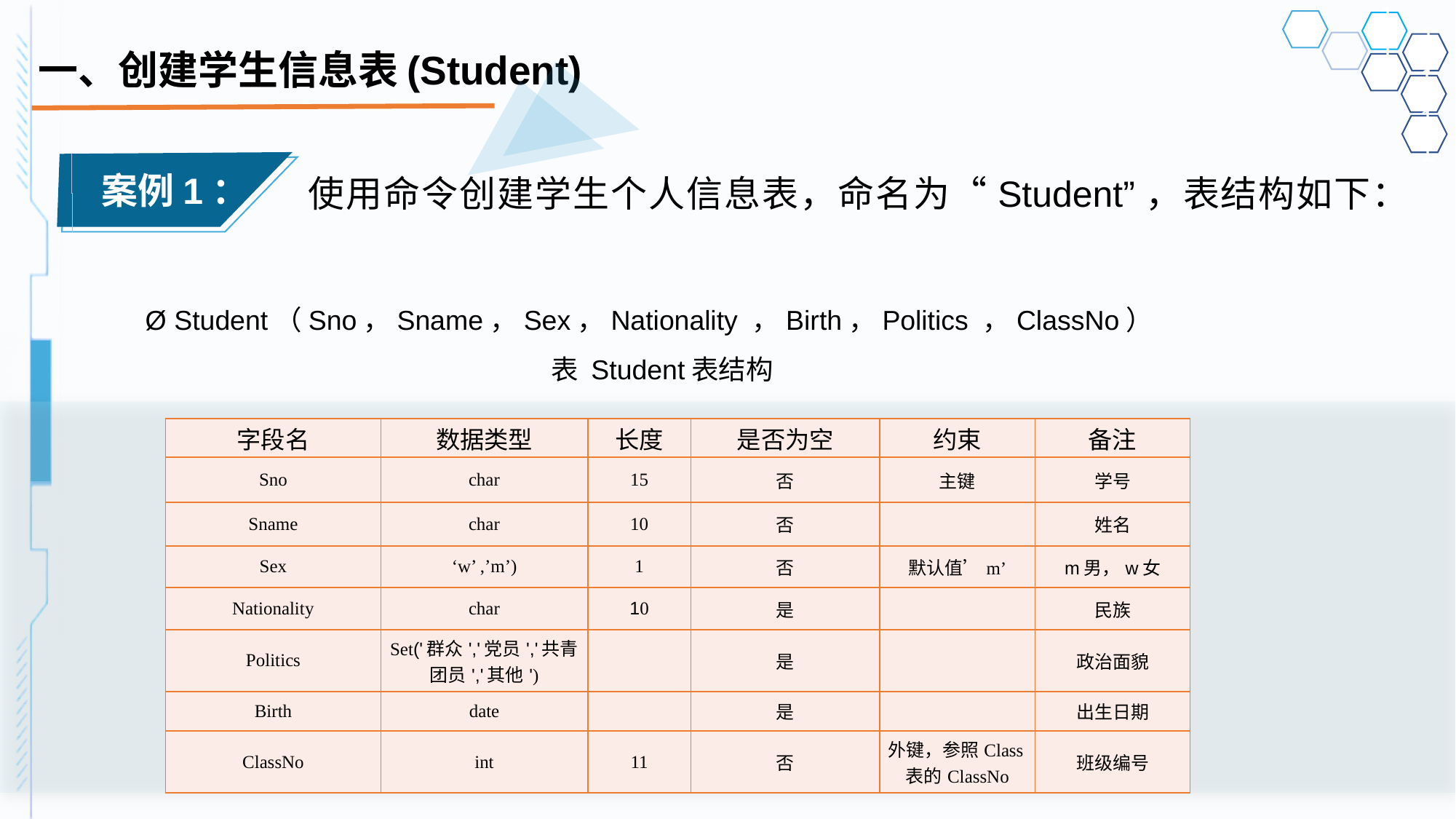

# 一、创建学生信息表(Student)

案例1：

使用命令创建学生个人信息表，命名为“Student”，表结构如下：
Ø Student（Sno，Sname，Sex，Nationality ，Birth，Politics ，ClassNo）表 Student表结构

| 字段名 | 数据类型 | 长度 | 是否为空 | 约束 | 备注 |
| --- | --- | --- | --- | --- | --- |
| Sno | char | 15 | 否 | 主键 | 学号 |
| Sname | char | 10 | 否 |  | 姓名 |
| Sex | ‘w’ ,’m’) | 1 | 否 | 默认值’m’ | m男，w女 |
| Nationality | char | 10 | 是 |  | 民族 |
| Politics | Set('群众','党员','共青团员','其他') |  | 是 |  | 政治面貌 |
| Birth | date |  | 是 |  | 出生日期 |
| ClassNo | int | 11 | 否 | 外键，参照Class表的ClassNo | 班级编号 |